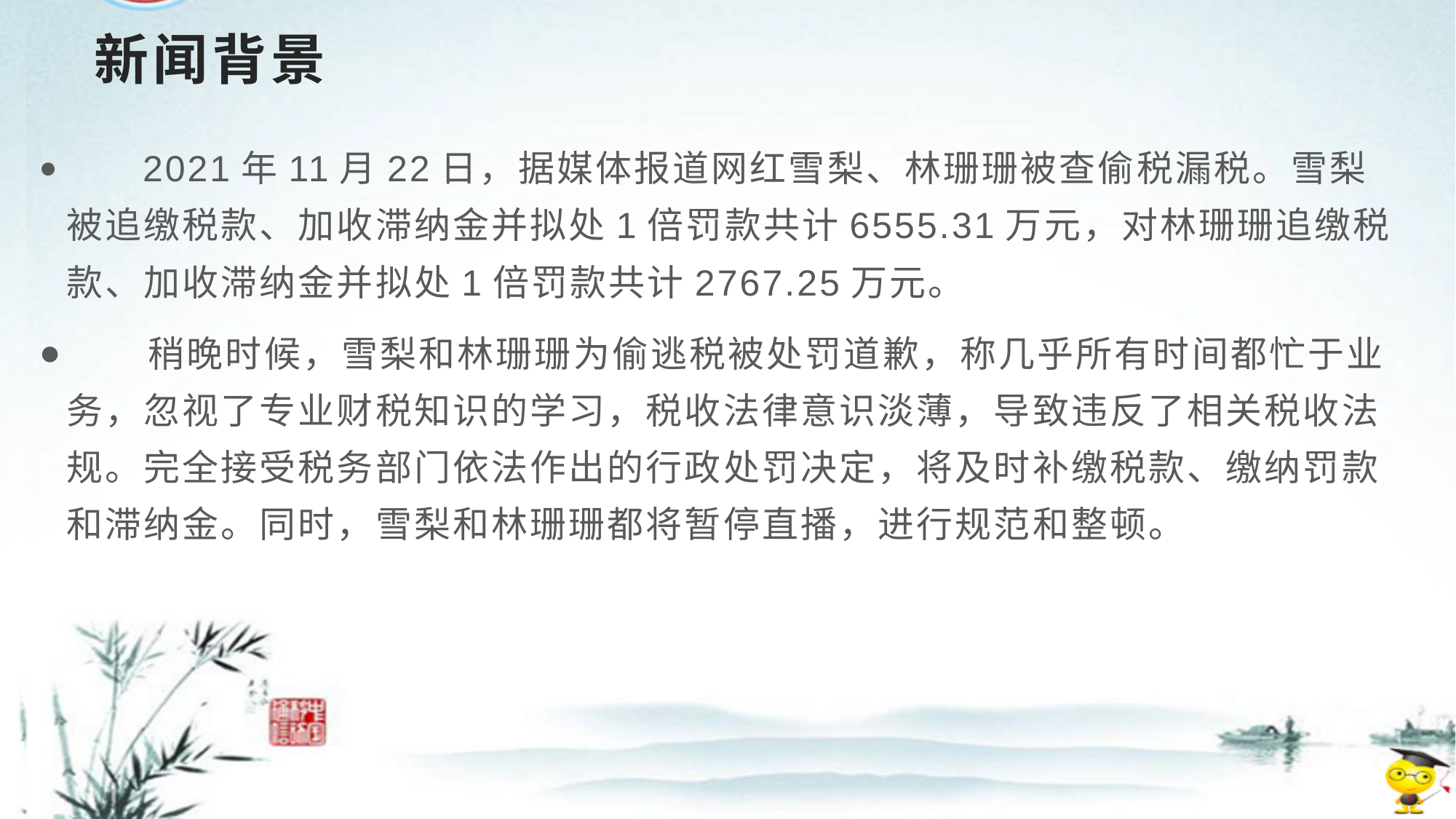

# 新闻背景

       2021年11月22日，据媒体报道网红雪梨、林珊珊被查偷税漏税。雪梨被追缴税款、加收滞纳金并拟处1倍罚款共计6555.31万元，对林珊珊追缴税款、加收滞纳金并拟处1倍罚款共计2767.25万元。
       稍晚时候，雪梨和林珊珊为偷逃税被处罚道歉，称几乎所有时间都忙于业务，忽视了专业财税知识的学习，税收法律意识淡薄，导致违反了相关税收法规。完全接受税务部门依法作出的行政处罚决定，将及时补缴税款、缴纳罚款和滞纳金。同时，雪梨和林珊珊都将暂停直播，进行规范和整顿。